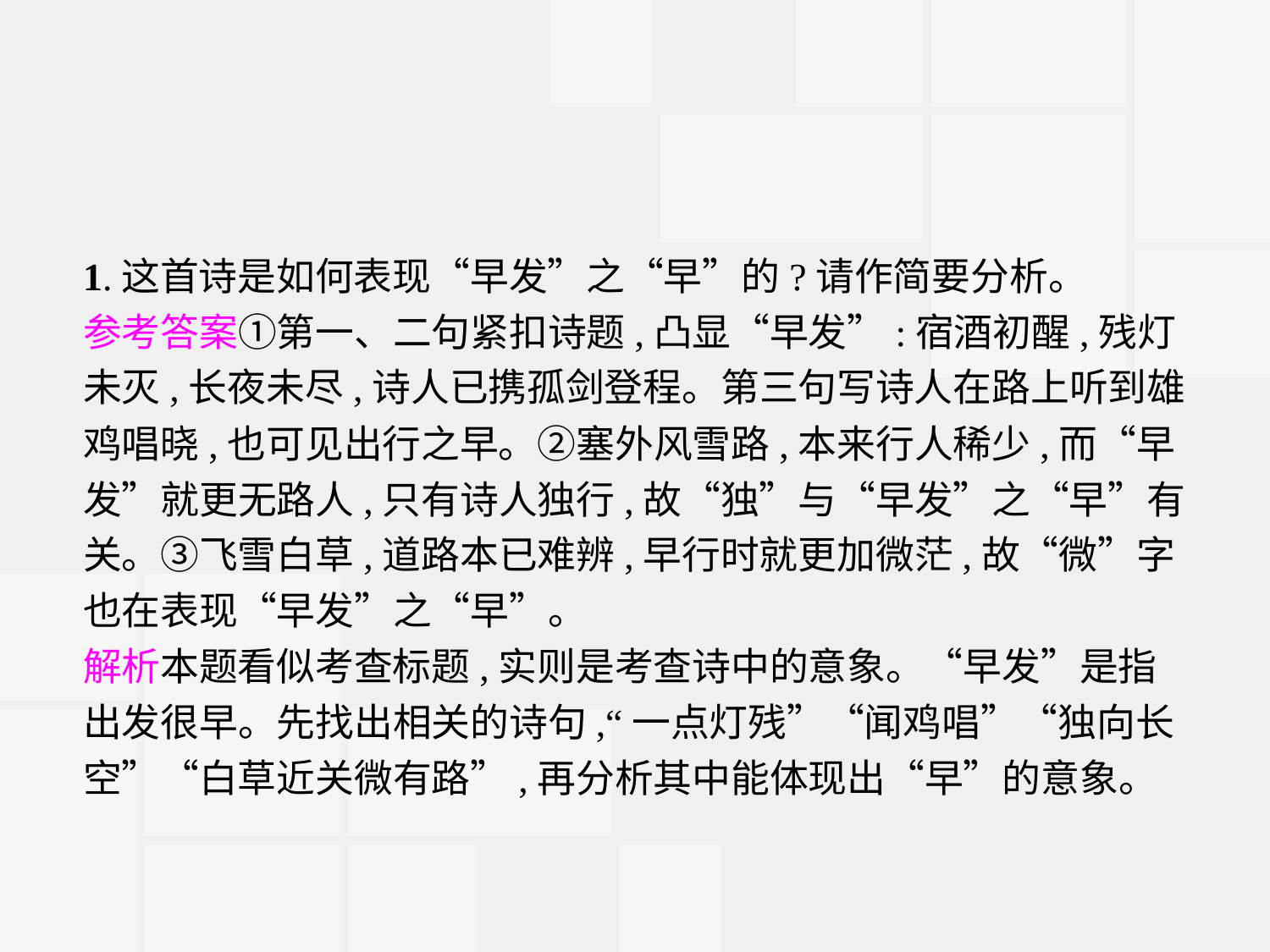

1.这首诗是如何表现“早发”之“早”的?请作简要分析。
参考答案①第一、二句紧扣诗题,凸显“早发”:宿酒初醒,残灯未灭,长夜未尽,诗人已携孤剑登程。第三句写诗人在路上听到雄鸡唱晓,也可见出行之早。②塞外风雪路,本来行人稀少,而“早发”就更无路人,只有诗人独行,故“独”与“早发”之“早”有关。③飞雪白草,道路本已难辨,早行时就更加微茫,故“微”字也在表现“早发”之“早”。
解析本题看似考查标题,实则是考查诗中的意象。“早发”是指出发很早。先找出相关的诗句,“一点灯残”“闻鸡唱”“独向长空”“白草近关微有路”,再分析其中能体现出“早”的意象。